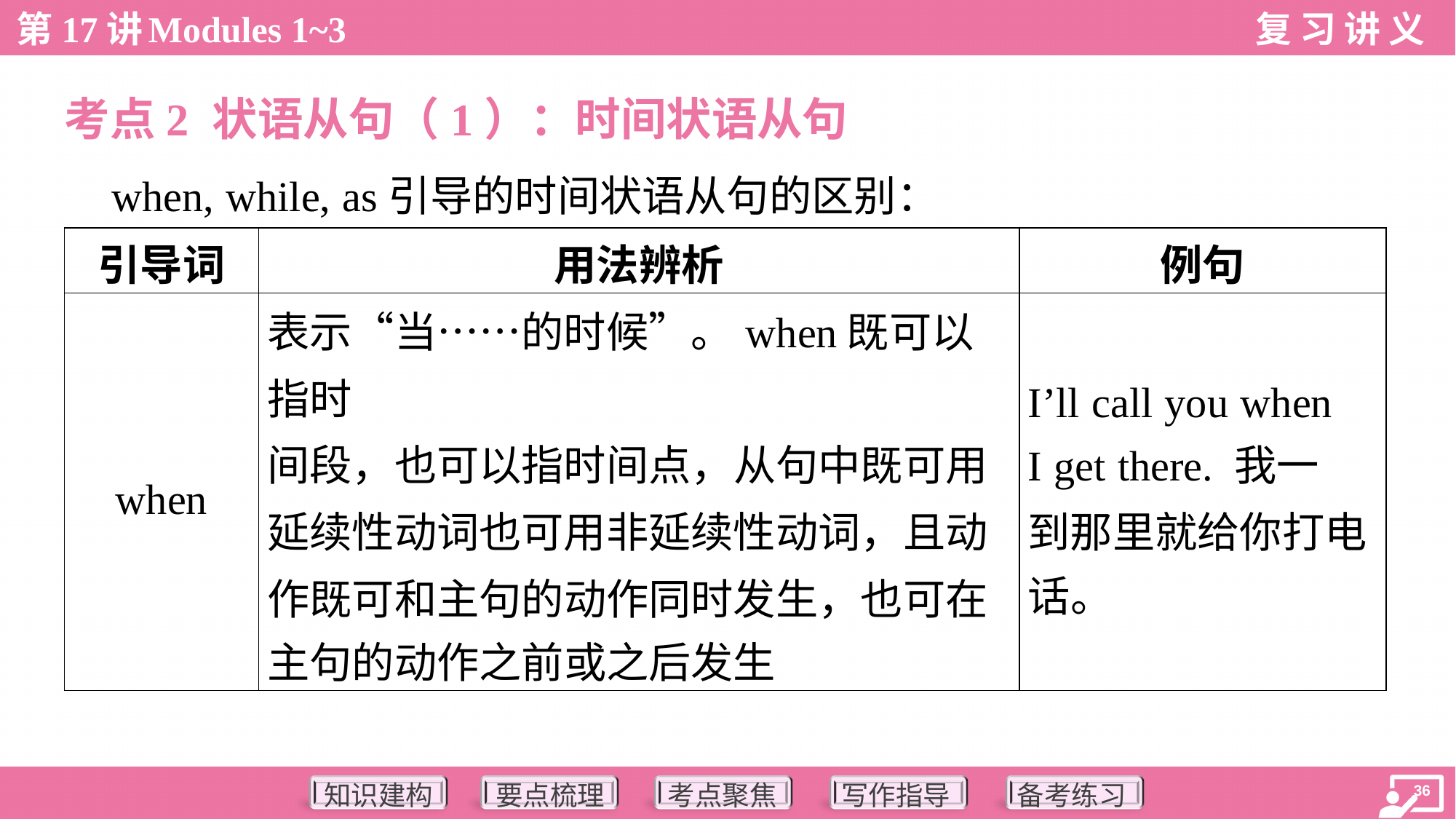

考点2 状语从句（1）：时间状语从句
    when, while, as引导的时间状语从句的区别：
| 引导词 | 用法辨析 | 例句 |
| --- | --- | --- |
| when | 表示“当……的时候”。when既可以指时 间段，也可以指时间点，从句中既可用 延续性动词也可用非延续性动词，且动 作既可和主句的动作同时发生，也可在 主句的动作之前或之后发生 | I’ll call you when I get there. 我一 到那里就给你打电 话。 |